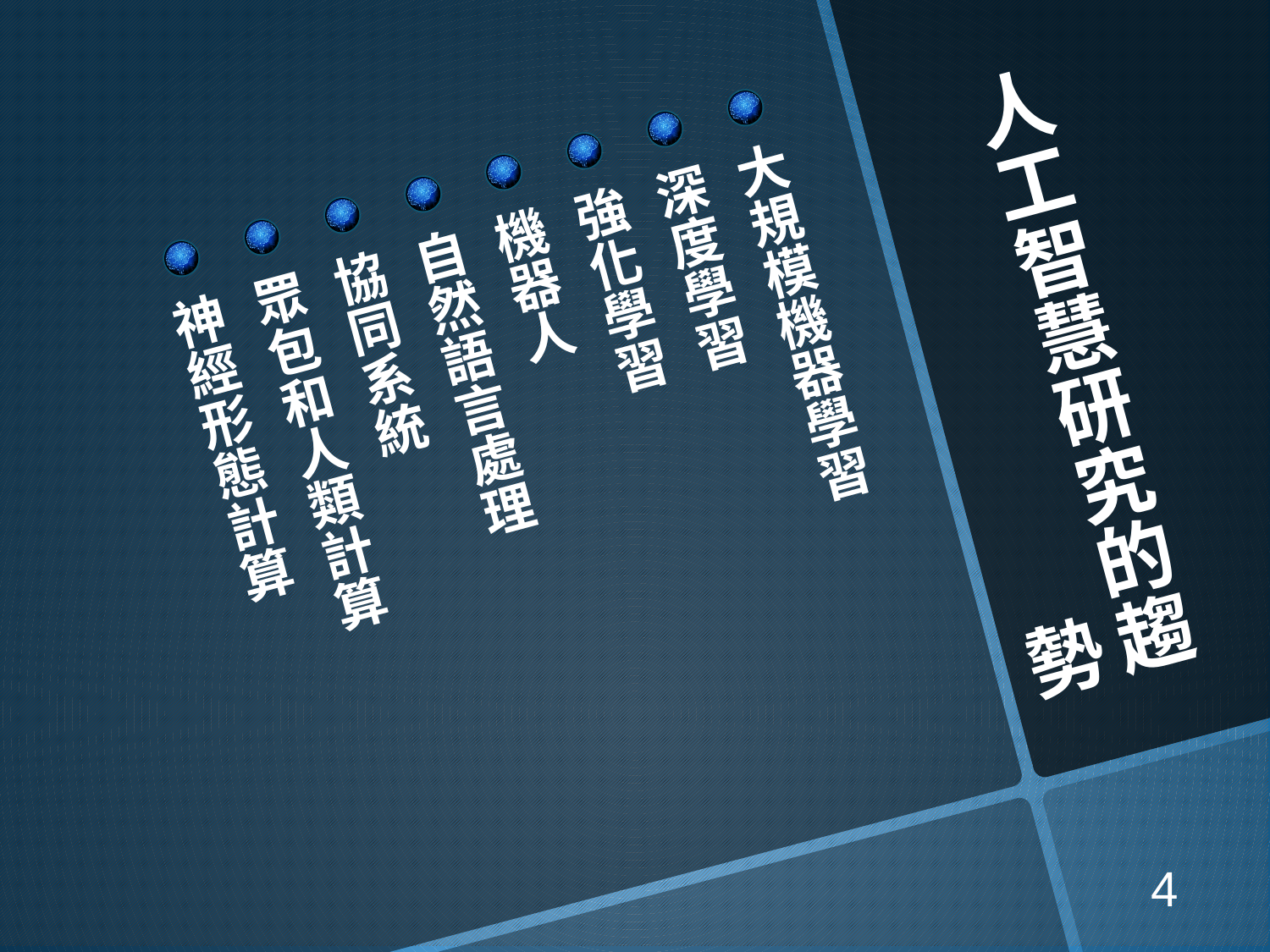

# 人工智慧研究的趨勢
大規模機器學習
深度學習
強化學習
機器人
自然語言處理
協同系統
眾包和人類計算
神經形態計算

4